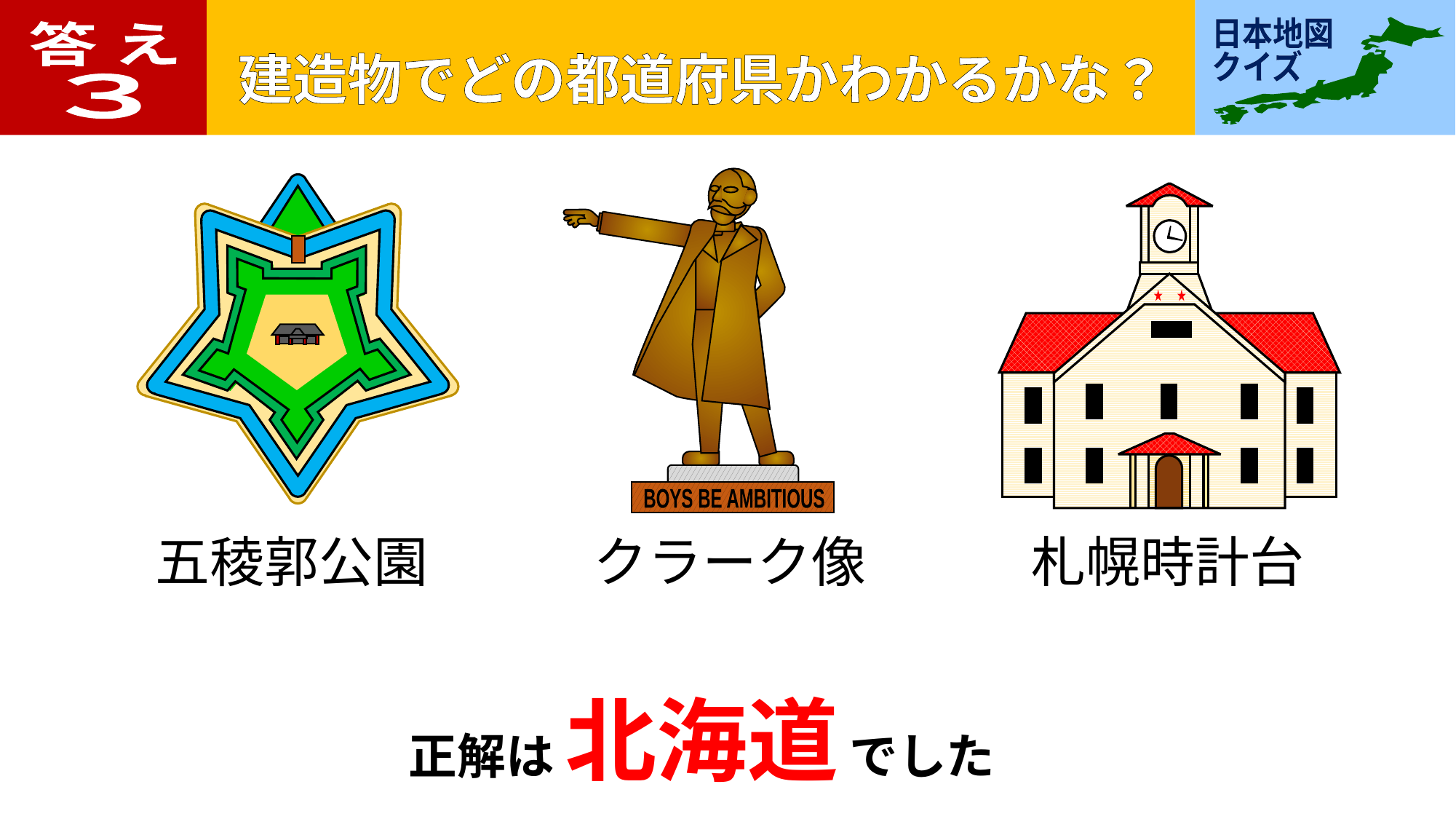

答 え
３

BOYS BE AMBITIOUS

五稜郭公園
クラーク像
札幌時計台
正解は 北海道 でした